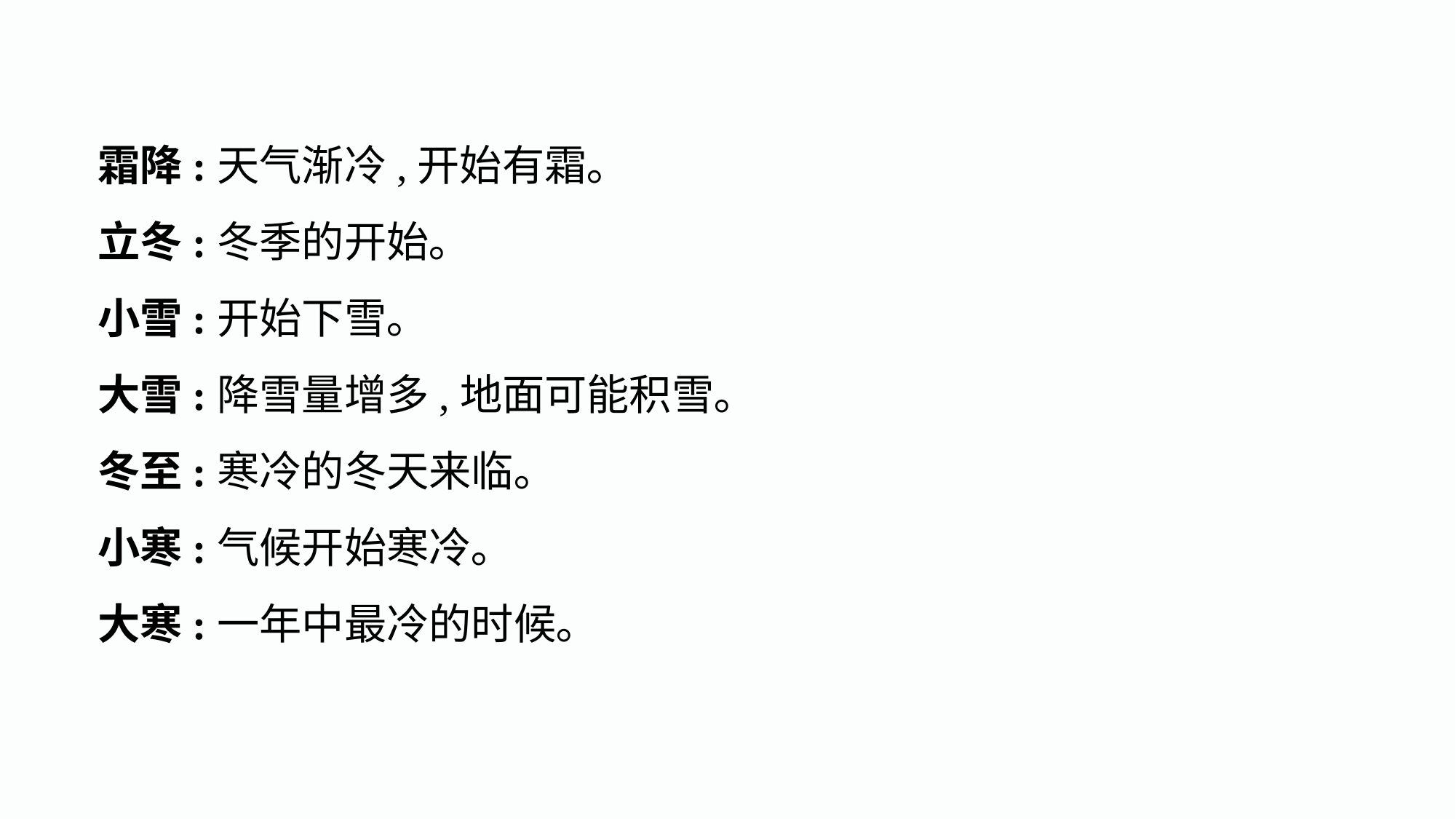

霜降:天气渐冷,开始有霜｡
立冬:冬季的开始｡
小雪:开始下雪｡
大雪:降雪量增多,地面可能积雪｡
冬至:寒冷的冬天来临｡
小寒:气候开始寒冷｡
大寒:一年中最冷的时候｡